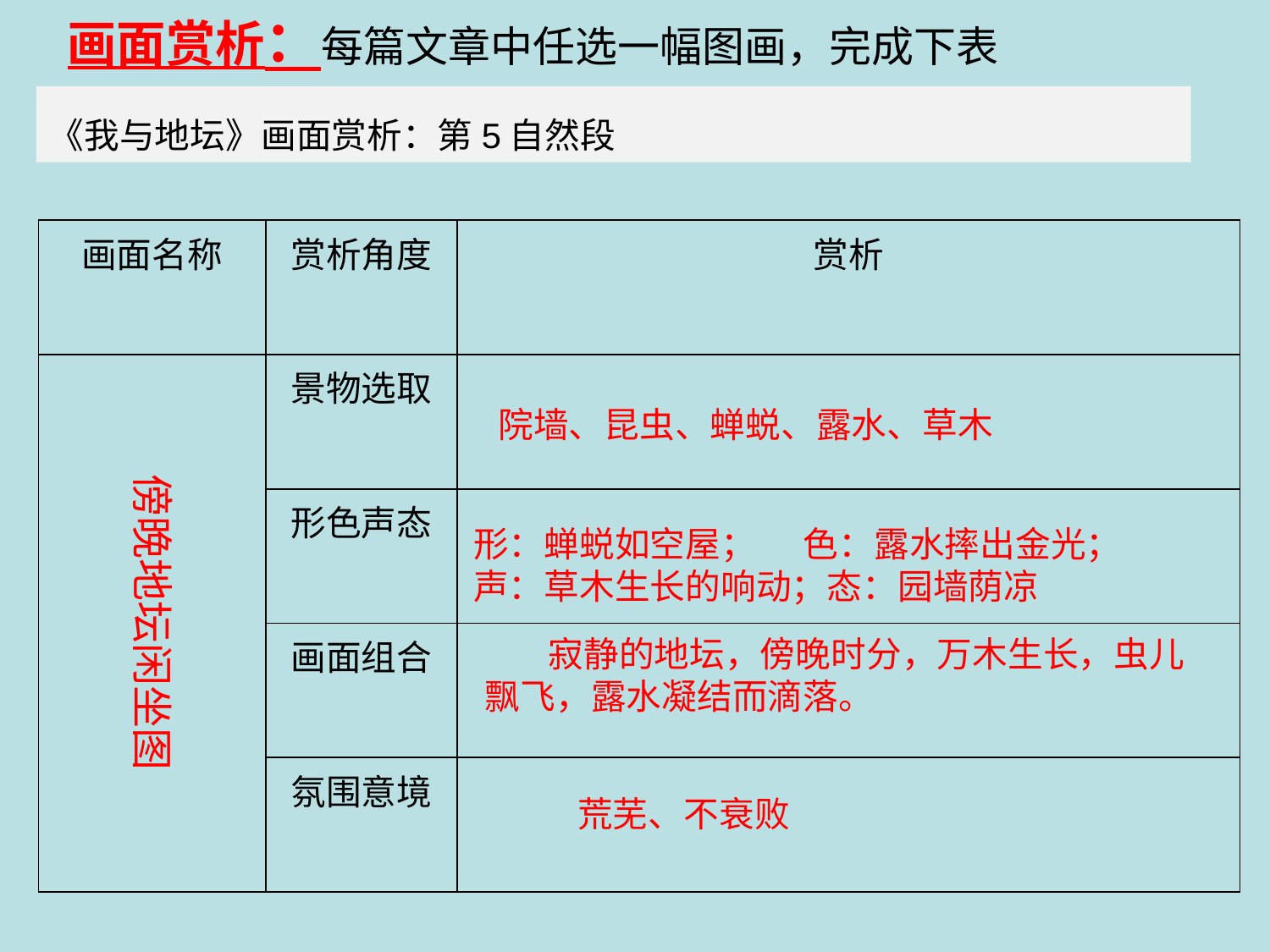

画面赏析：每篇文章中任选一幅图画，完成下表
《我与地坛》画面赏析：第5自然段
| 画面名称 | 赏析角度 | 赏析 |
| --- | --- | --- |
|  | 景物选取 |  |
|  | 形色声态 |  |
|  | 画面组合 |  |
|  | 氛围意境 |  |
院墙、昆虫、蝉蜕、露水、草木
傍晚地坛闲坐图
形：蝉蜕如空屋；      色：露水摔出金光；
声：草木生长的响动；态：园墙荫凉
       寂静的地坛，傍晚时分，万木生长，虫儿飘飞，露水凝结而滴落。
荒芜、不衰败